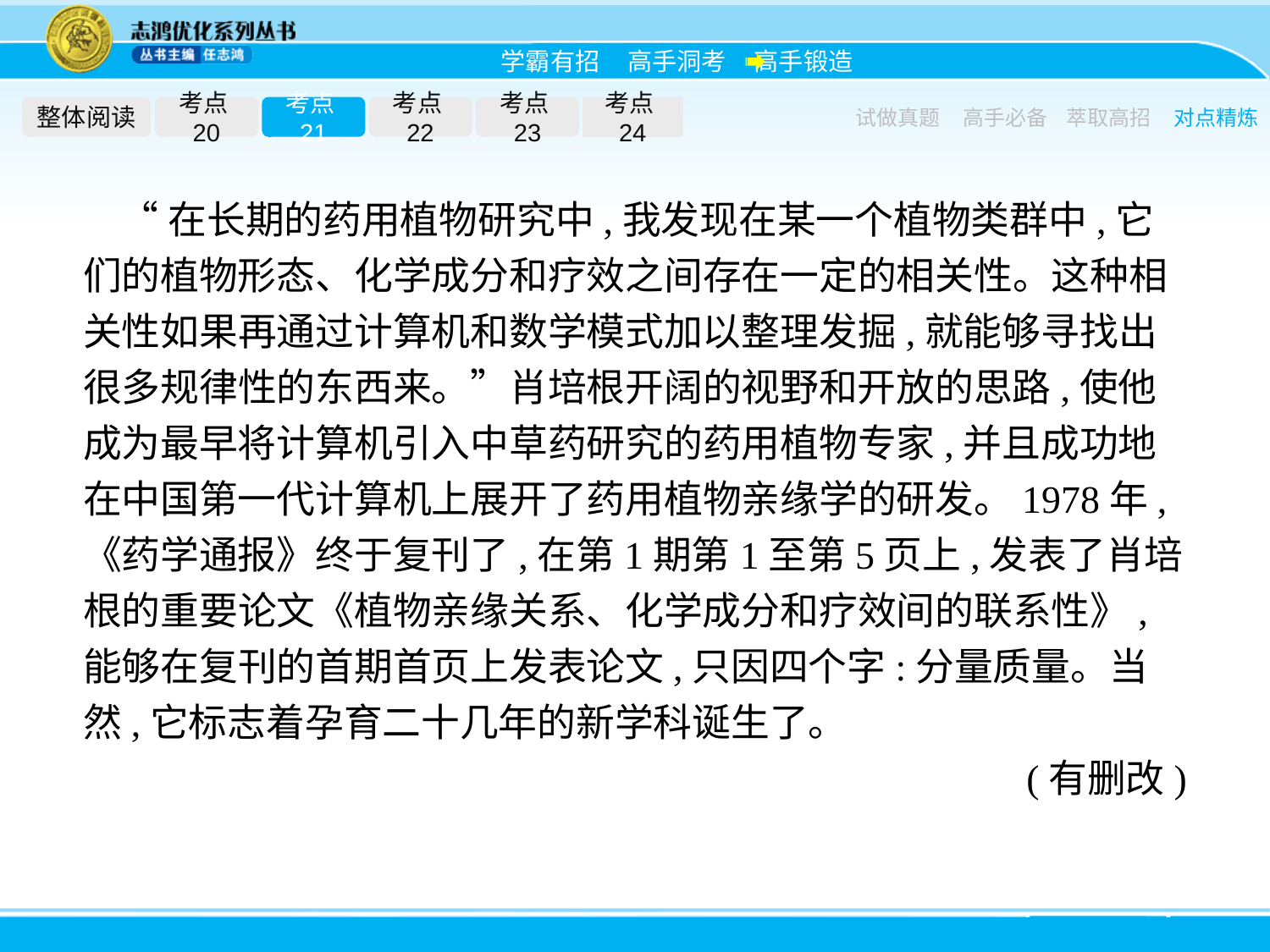

整体阅读
考点20
考点21
考点22
考点23
考点24
试做真题
高手必备
萃取高招
对点精炼
“在长期的药用植物研究中,我发现在某一个植物类群中,它们的植物形态、化学成分和疗效之间存在一定的相关性。这种相关性如果再通过计算机和数学模式加以整理发掘,就能够寻找出很多规律性的东西来。”肖培根开阔的视野和开放的思路,使他成为最早将计算机引入中草药研究的药用植物专家,并且成功地在中国第一代计算机上展开了药用植物亲缘学的研发。1978年,《药学通报》终于复刊了,在第1期第1至第5页上,发表了肖培根的重要论文《植物亲缘关系、化学成分和疗效间的联系性》,能够在复刊的首期首页上发表论文,只因四个字:分量质量。当然,它标志着孕育二十几年的新学科诞生了。
(有删改)